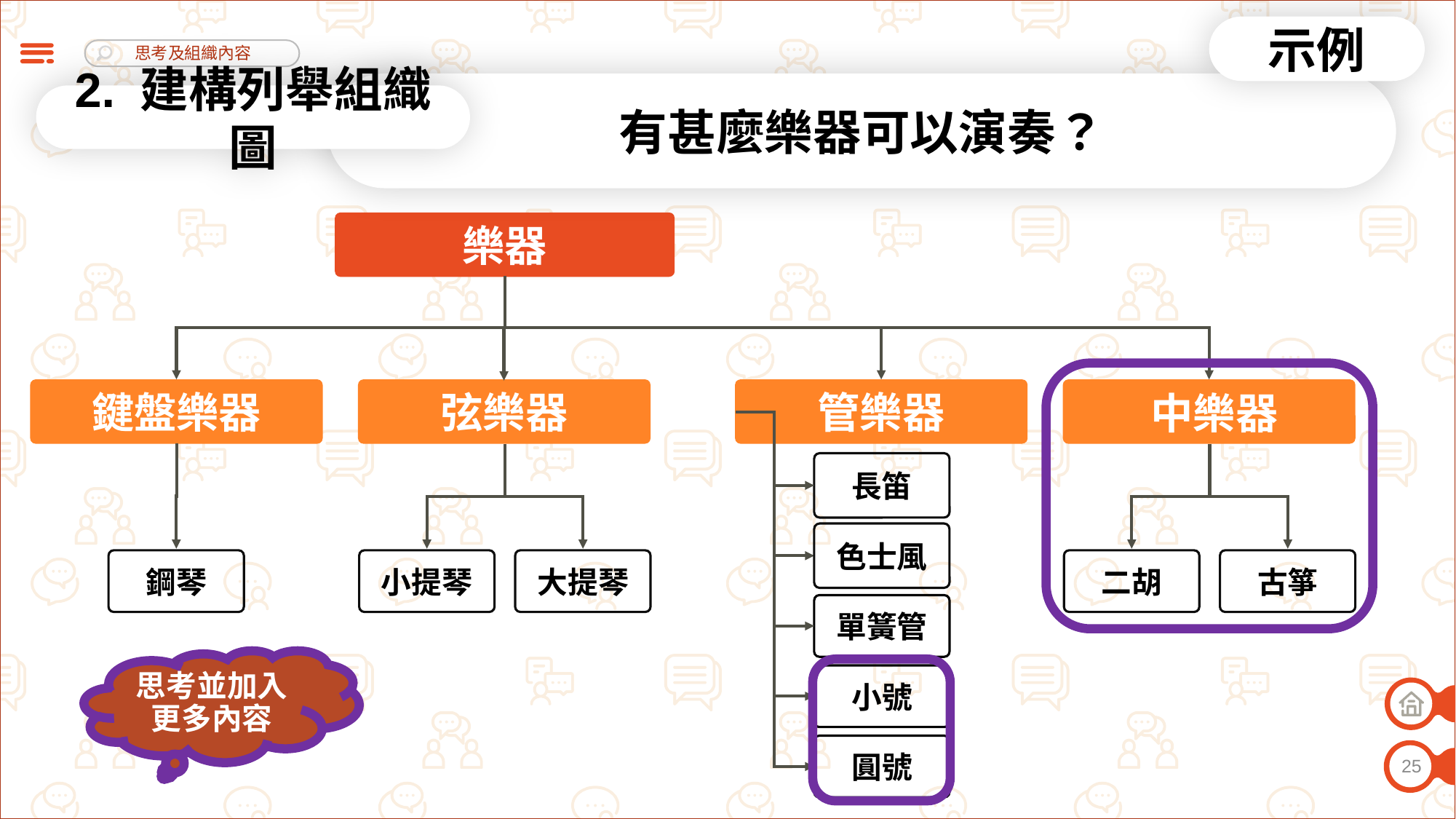

示例
有甚麼樂器可以演奏？
2. 建構列舉組織圖

樂器

鍵盤樂器
弦樂器
管樂器
中樂器

長笛

色士風

鋼琴
小提琴
大提琴
二胡
古箏

單簧管
思考並加入更多內容

小號

圓號
25